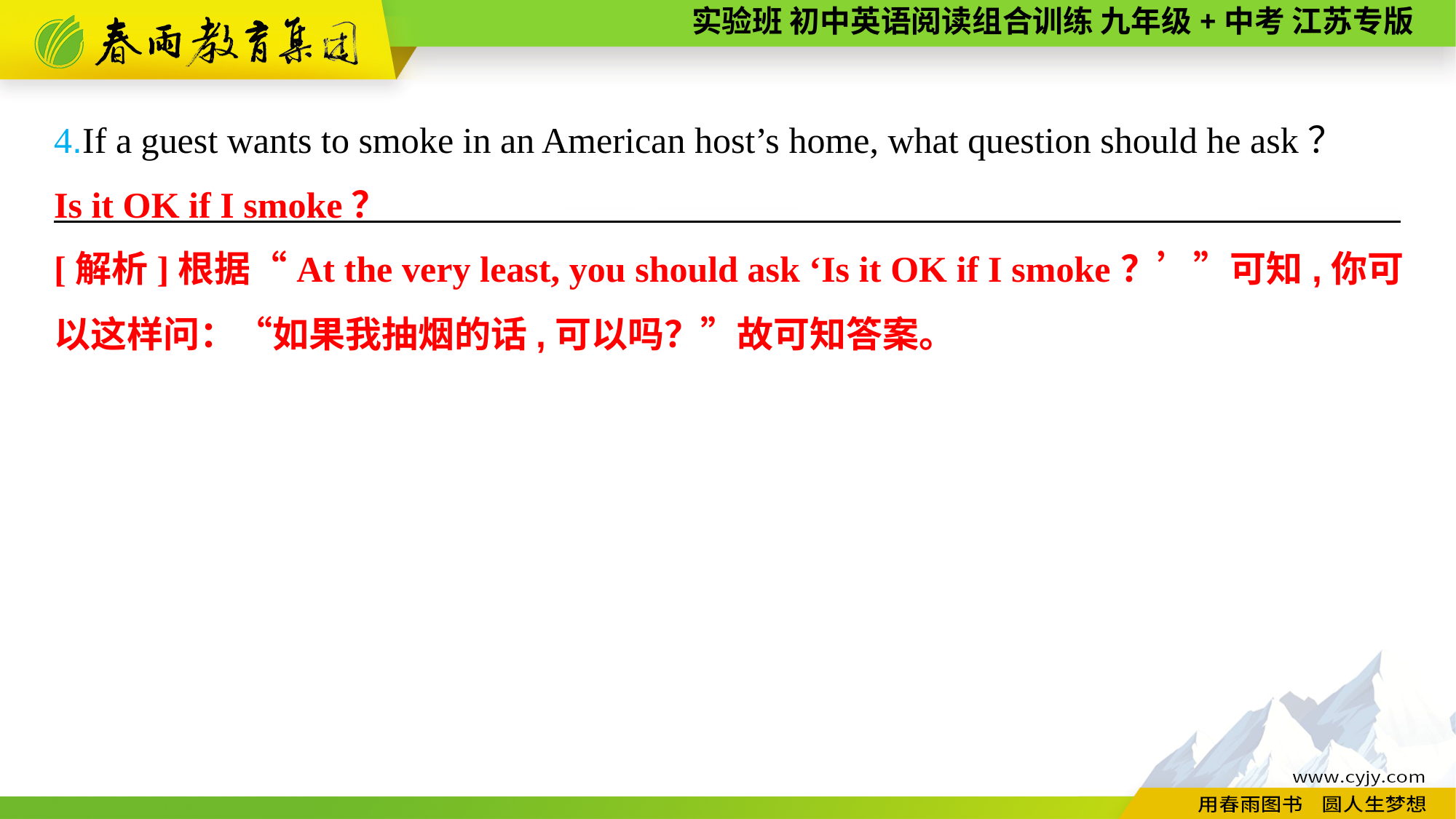

4.If a guest wants to smoke in an American host’s home, what question should he ask？
————————                        ——  ————                                                  ————
Is it OK if I smoke？
[解析]根据“At the very least, you should ask ‘Is it OK if I smoke？’”可知,你可以这样问：“如果我抽烟的话,可以吗？”故可知答案。